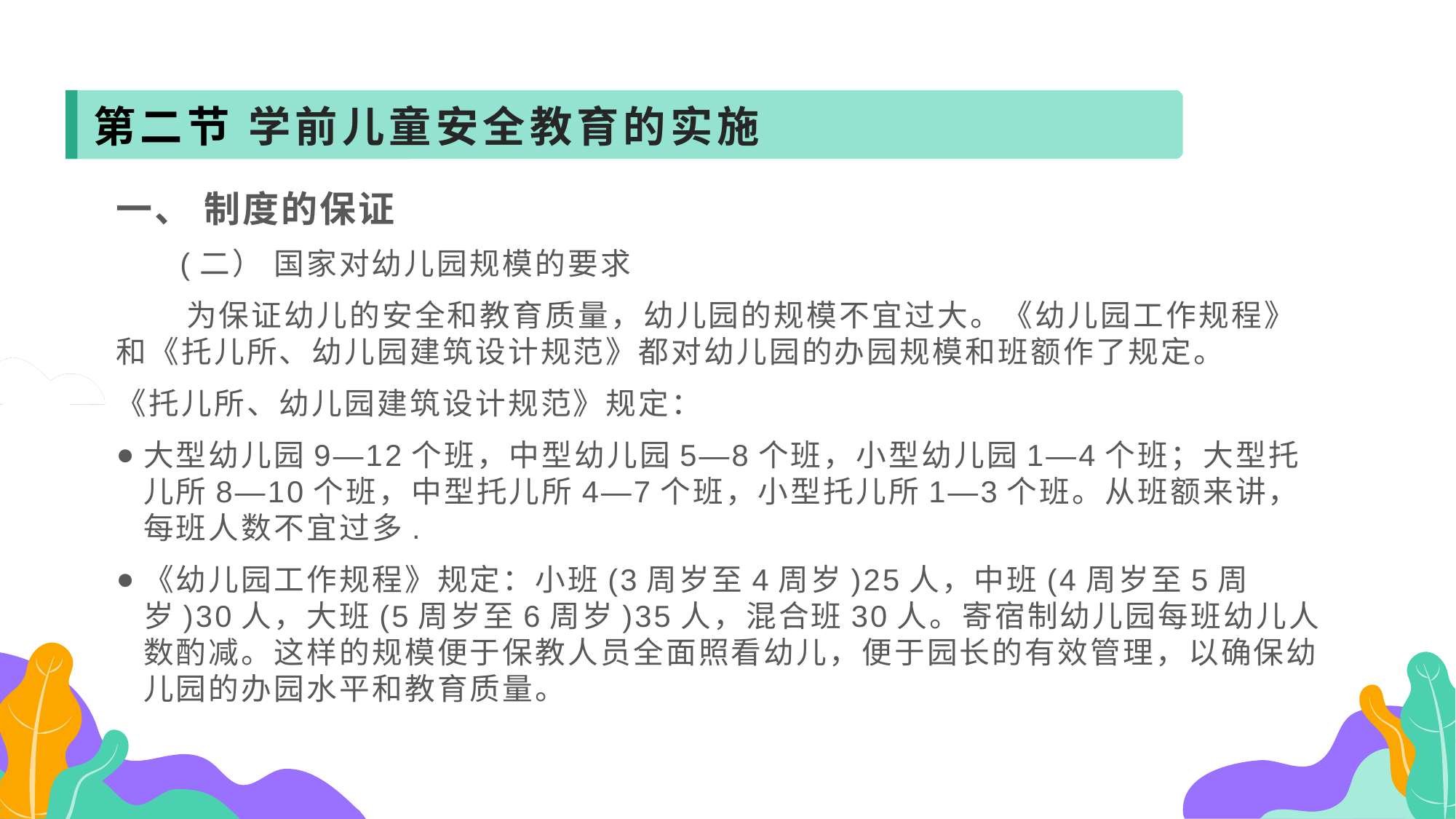

第二节 学前儿童安全教育的实施
一、 制度的保证
      (二） 国家对幼儿园规模的要求
       为保证幼儿的安全和教育质量，幼儿园的规模不宜过大。《幼儿园工作规程》和《托儿所、幼儿园建筑设计规范》都对幼儿园的办园规模和班额作了规定。
《托儿所、幼儿园建筑设计规范》规定：
大型幼儿园9—12个班，中型幼儿园5—8个班，小型幼儿园1—4个班；大型托儿所8—10个班，中型托儿所4—7个班，小型托儿所1—3个班。从班额来讲，每班人数不宜过多.
《幼儿园工作规程》规定：小班(3周岁至4周岁)25人，中班(4周岁至5周岁)30人，大班(5周岁至6周岁)35人，混合班30人。寄宿制幼儿园每班幼儿人数酌减。这样的规模便于保教人员全面照看幼儿，便于园长的有效管理，以确保幼儿园的办园水平和教育质量。